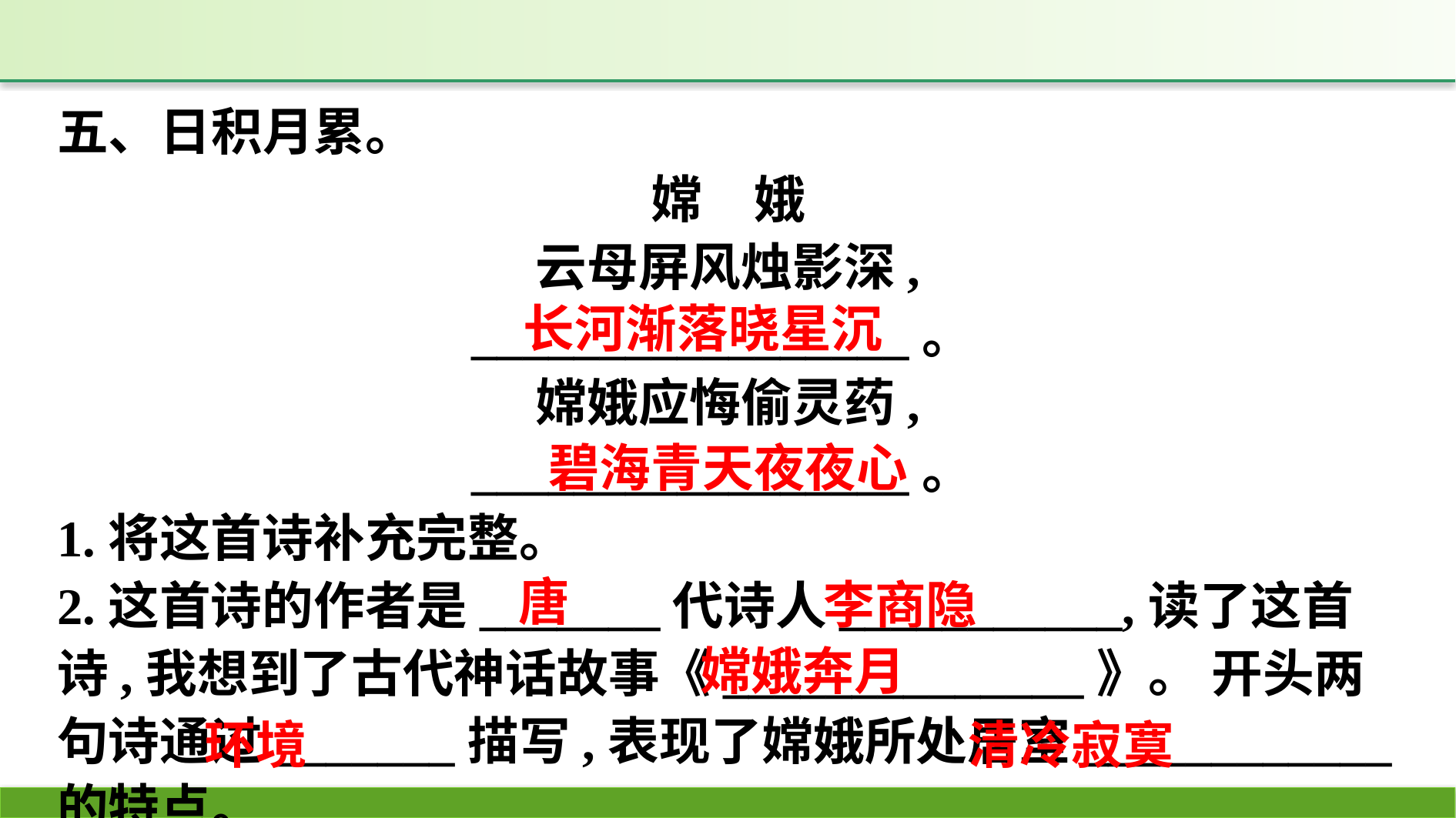

五、日积月累。
嫦　娥
云母屏风烛影深,
_________________。
嫦娥应悔偷灵药,
_________________。
1.将这首诗补充完整。
2.这首诗的作者是_______代诗人___________,读了这首诗,我想到了古代神话故事《______________》。 开头两句诗通过_______描写,表现了嫦娥所处居室____________的特点。
长河渐落晓星沉
碧海青天夜夜心
唐
李商隐
嫦娥奔月
环境
清冷寂寞